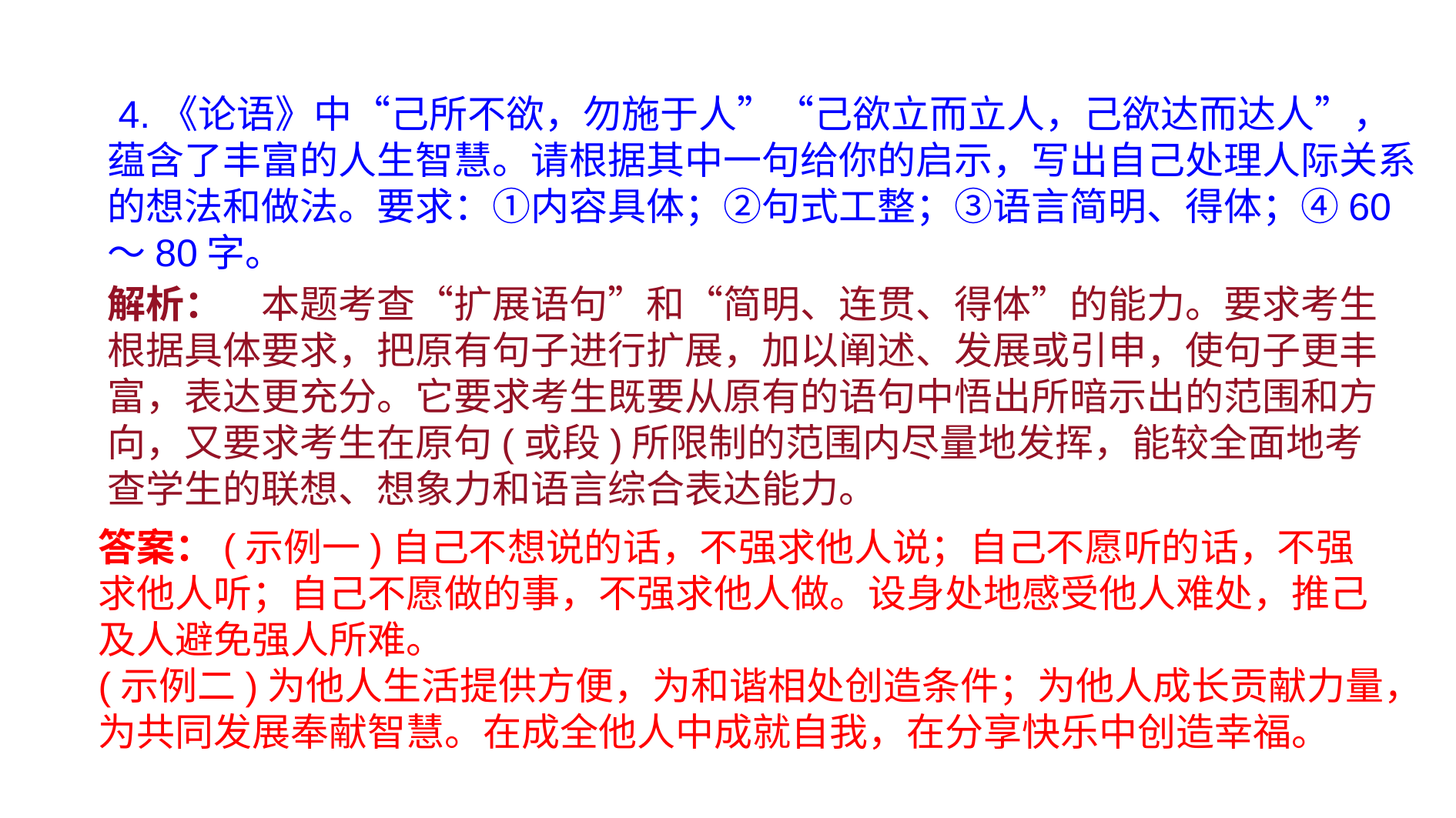

4.《论语》中“己所不欲，勿施于人”“己欲立而立人，己欲达而达人”，蕴含了丰富的人生智慧。请根据其中一句给你的启示，写出自己处理人际关系的想法和做法。要求：①内容具体；②句式工整；③语言简明、得体；④60～80字。
解析：　本题考查“扩展语句”和“简明、连贯、得体”的能力。要求考生根据具体要求，把原有句子进行扩展，加以阐述、发展或引申，使句子更丰富，表达更充分。它要求考生既要从原有的语句中悟出所暗示出的范围和方向，又要求考生在原句(或段)所限制的范围内尽量地发挥，能较全面地考查学生的联想、想象力和语言综合表达能力。
答案：(示例一)自己不想说的话，不强求他人说；自己不愿听的话，不强求他人听；自己不愿做的事，不强求他人做。设身处地感受他人难处，推己及人避免强人所难。
(示例二)为他人生活提供方便，为和谐相处创造条件；为他人成长贡献力量，为共同发展奉献智慧。在成全他人中成就自我，在分享快乐中创造幸福。